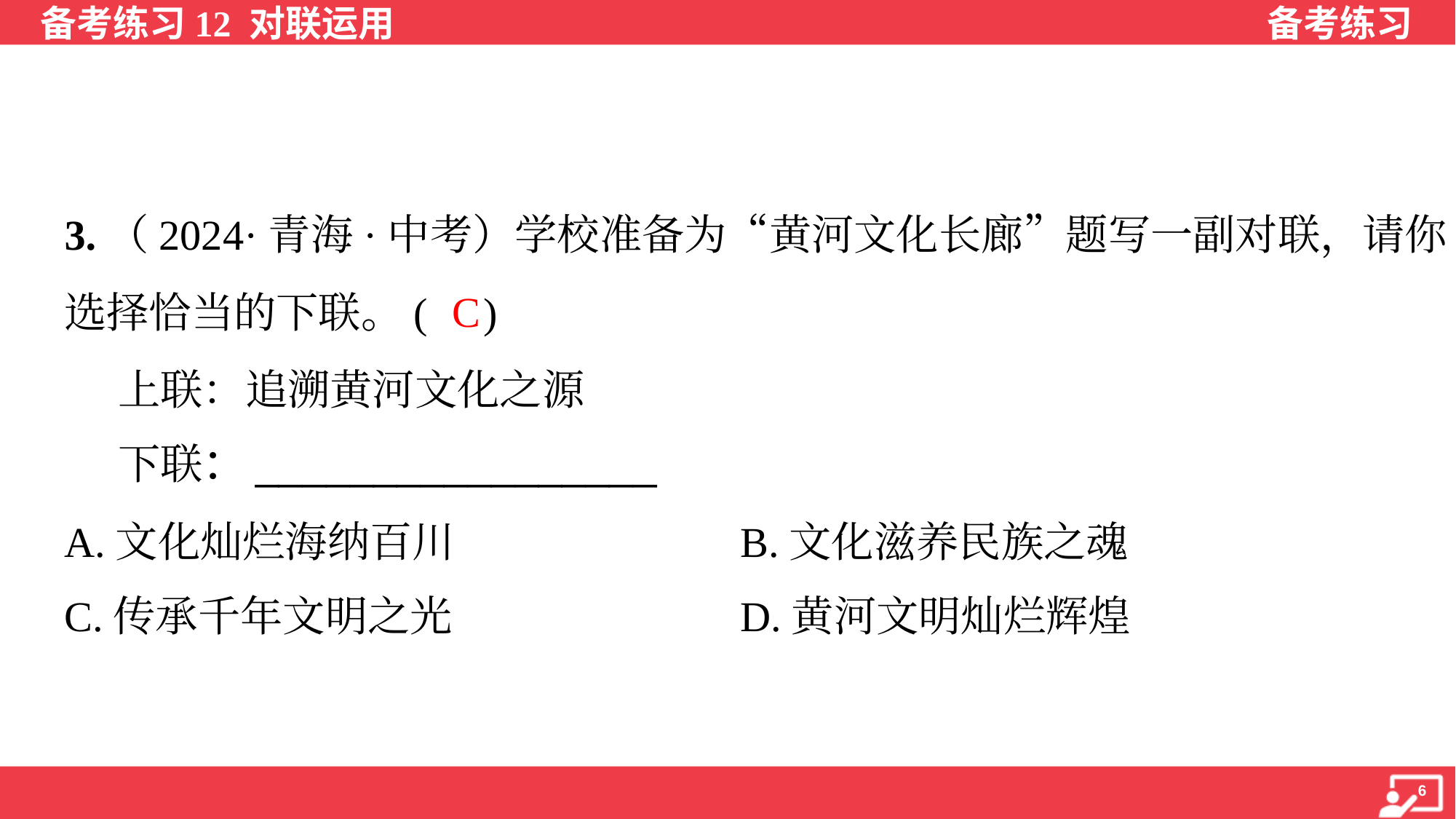

3.（2024·青海·中考）学校准备为“黄河文化长廊”题写一副对联，请你
选择恰当的下联。(     )
    上联：追溯黄河文化之源
    下联：_________________
C
A.文化灿烂海纳百川	B.文化滋养民族之魂
C.传承千年文明之光	D.黄河文明灿烂辉煌